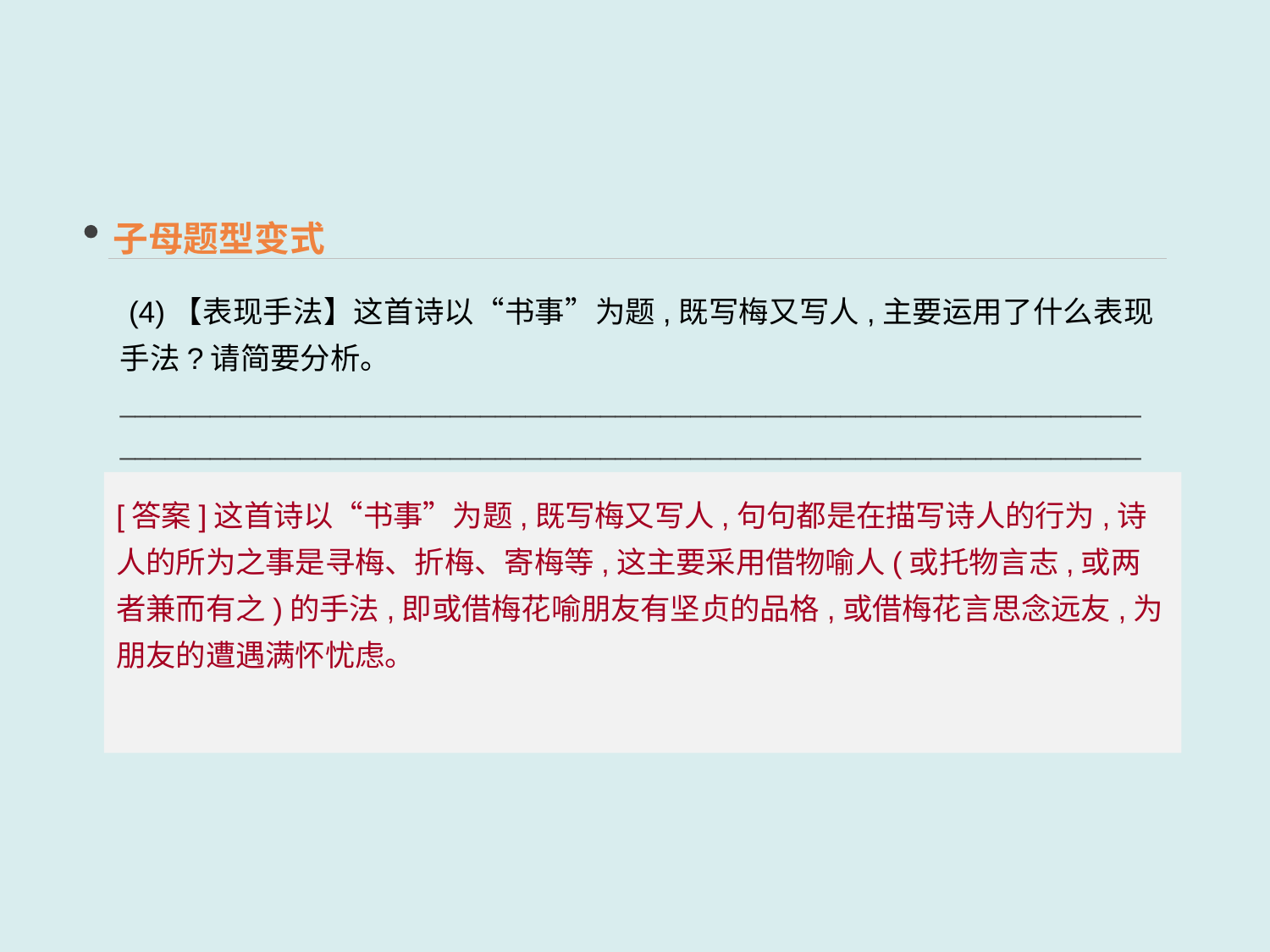

子母题型变式

 (4)【表现手法】这首诗以“书事”为题,既写梅又写人,主要运用了什么表现手法?请简要分析。
____________________________________________________________________________________________________________________________________________________________________________

[答案]这首诗以“书事”为题,既写梅又写人,句句都是在描写诗人的行为,诗人的所为之事是寻梅、折梅、寄梅等,这主要采用借物喻人(或托物言志,或两者兼而有之)的手法,即或借梅花喻朋友有坚贞的品格,或借梅花言思念远友,为朋友的遭遇满怀忧虑。